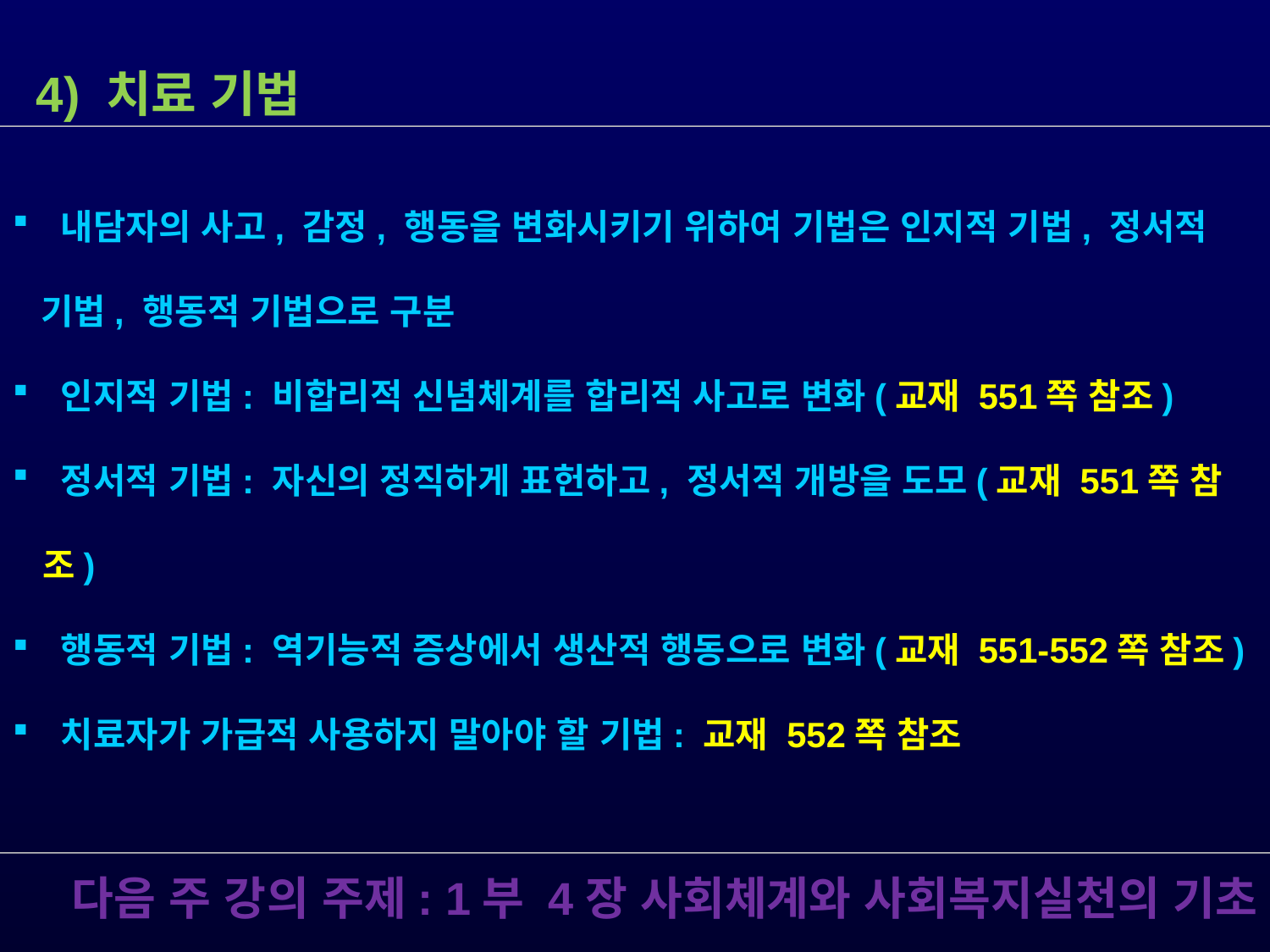

4) 치료 기법

 내담자의 사고, 감정, 행동을 변화시키기 위하여 기법은 인지적 기법, 정서적
  기법, 행동적 기법으로 구분
 인지적 기법: 비합리적 신념체계를 합리적 사고로 변화(교재 551쪽 참조)
 정서적 기법: 자신의 정직하게 표헌하고, 정서적 개방을 도모(교재 551쪽 참조)
 행동적 기법: 역기능적 증상에서 생산적 행동으로 변화(교재 551-552쪽 참조)
 치료자가 가급적 사용하지 말아야 할 기법: 교재 552쪽 참조

 다음 주 강의 주제: 1부 4장 사회체계와 사회복지실천의 기초